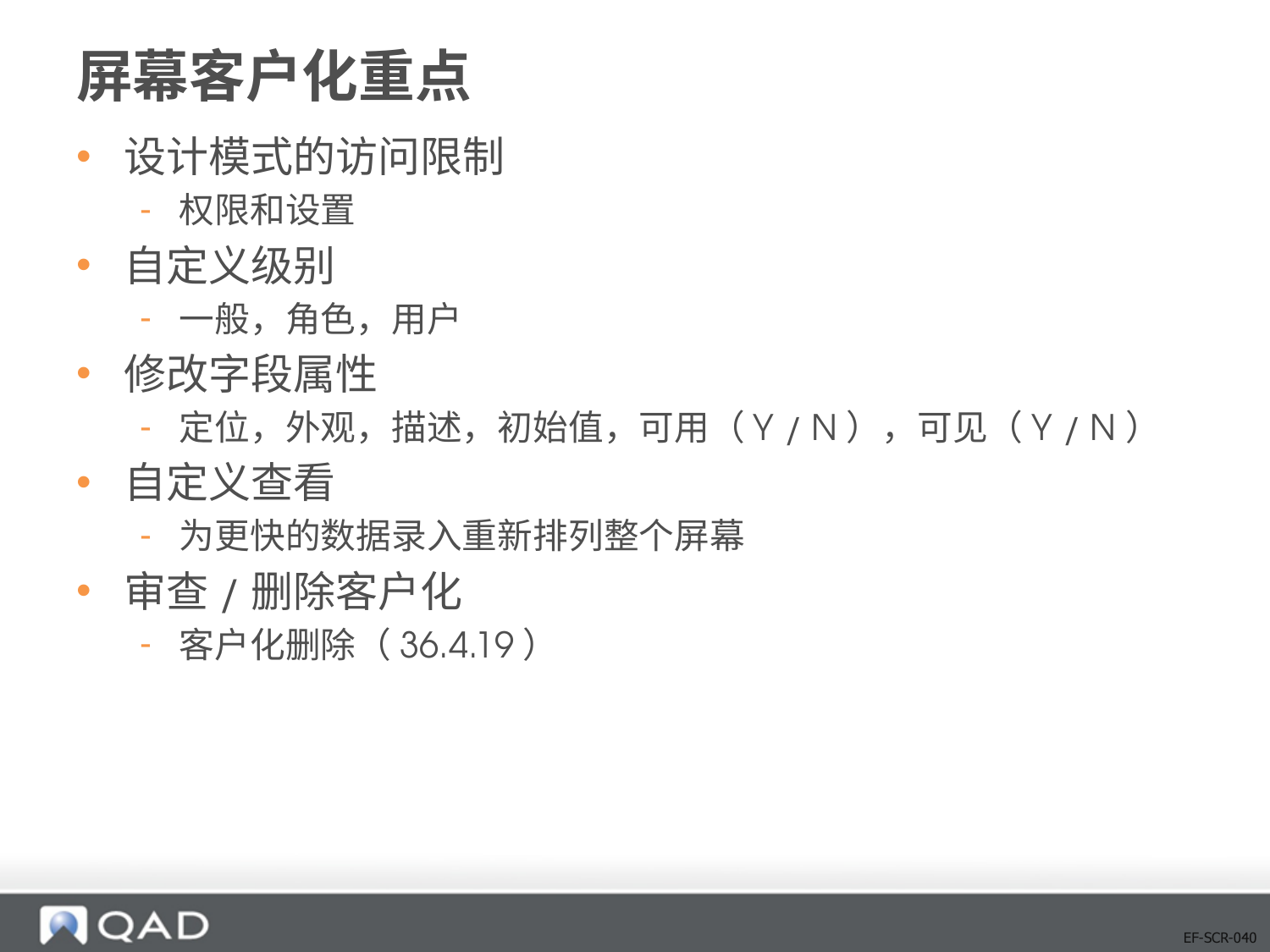

# 屏幕客户化重点
设计模式的访问限制
权限和设置
自定义级别
一般，角色，用户
修改字段属性
定位，外观，描述，初始值，可用（Y / N），可见（Y / N）
自定义查看
为更快的数据录入重新排列整个屏幕
审查/删除客户化
客户化删除（36.4.19）
EF-SCR-040